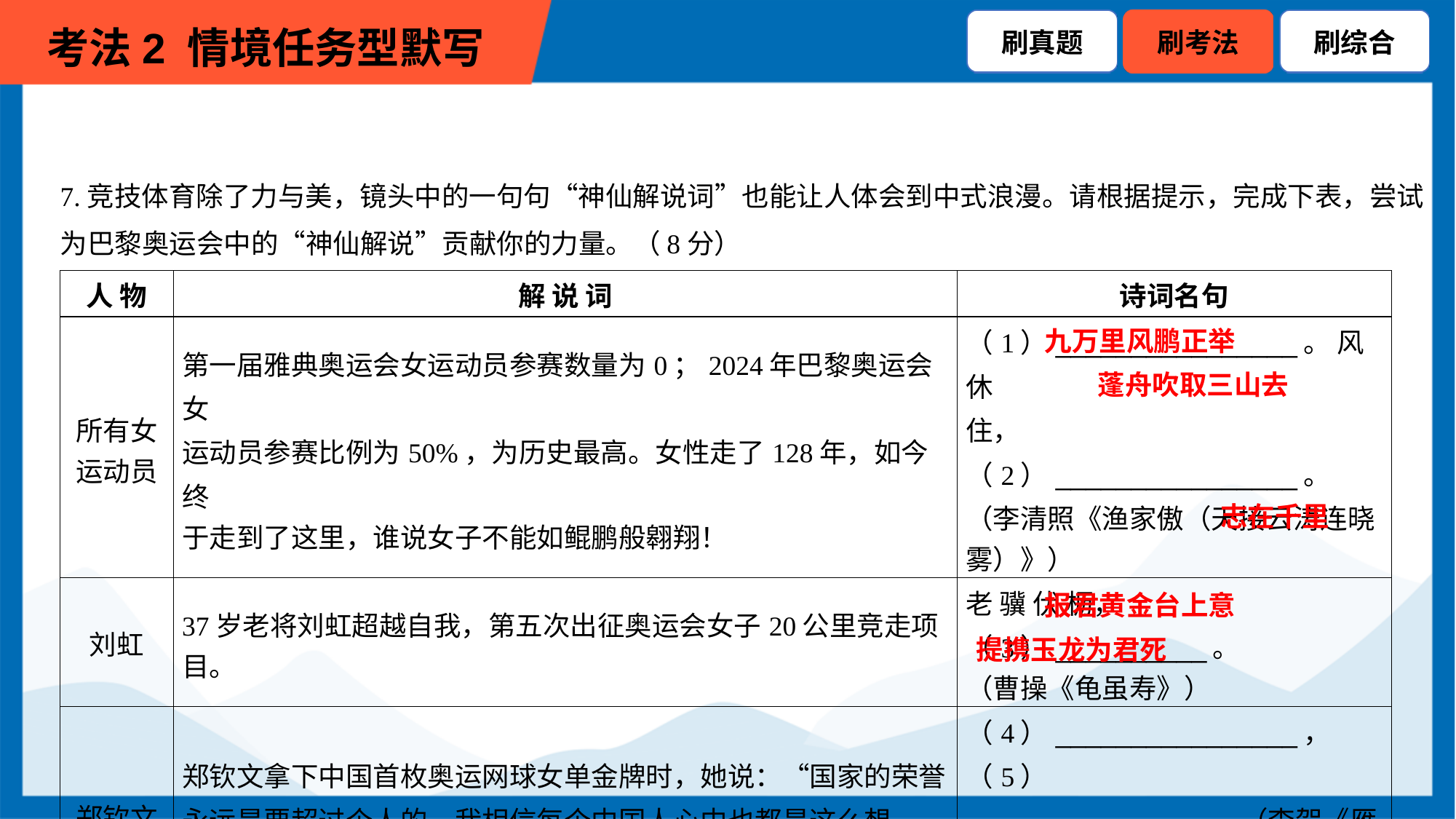

7.竞技体育除了力与美，镜头中的一句句“神仙解说词”也能让人体会到中式浪漫。请根据提示，完成下表，尝试
为巴黎奥运会中的“神仙解说”贡献你的力量。（8分）
| 人 物 | 解 说 词 | 诗词名句 |
| --- | --- | --- |
| 所有女 运动员 | 第一届雅典奥运会女运动员参赛数量为0；2024年巴黎奥运会女 运动员参赛比例为50%，为历史最高。女性走了128年，如今终 于走到了这里，谁说女子不能如鲲鹏般翱翔！ | （1）\_\_\_\_\_\_\_\_\_\_\_\_\_\_\_\_。 风休 住，（2）\_\_\_\_\_\_\_\_\_\_\_\_\_\_\_\_。 （李清照《渔家傲（天接云涛连晓 雾）》） |
| 刘虹 | 37岁老将刘虹超越自我，第五次出征奥运会女子20公里竞走项 目。 | 老 骥 伏 枥，（3）\_\_\_\_\_\_\_\_\_\_。 （曹操《龟虽寿》） |
| 郑钦文 | 郑钦文拿下中国首枚奥运网球女单金牌时，她说：“国家的荣誉 永远是要超过个人的，我相信每个中国人心中也都是这么想 的。” | （4）\_\_\_\_\_\_\_\_\_\_\_\_\_\_\_\_，（5） \_\_\_\_\_\_\_\_\_\_\_\_\_\_\_\_。（李贺《雁门 太守行》） |
九万里风鹏正举
蓬舟吹取三山去
志在千里
报君黄金台上意
提携玉龙为君死